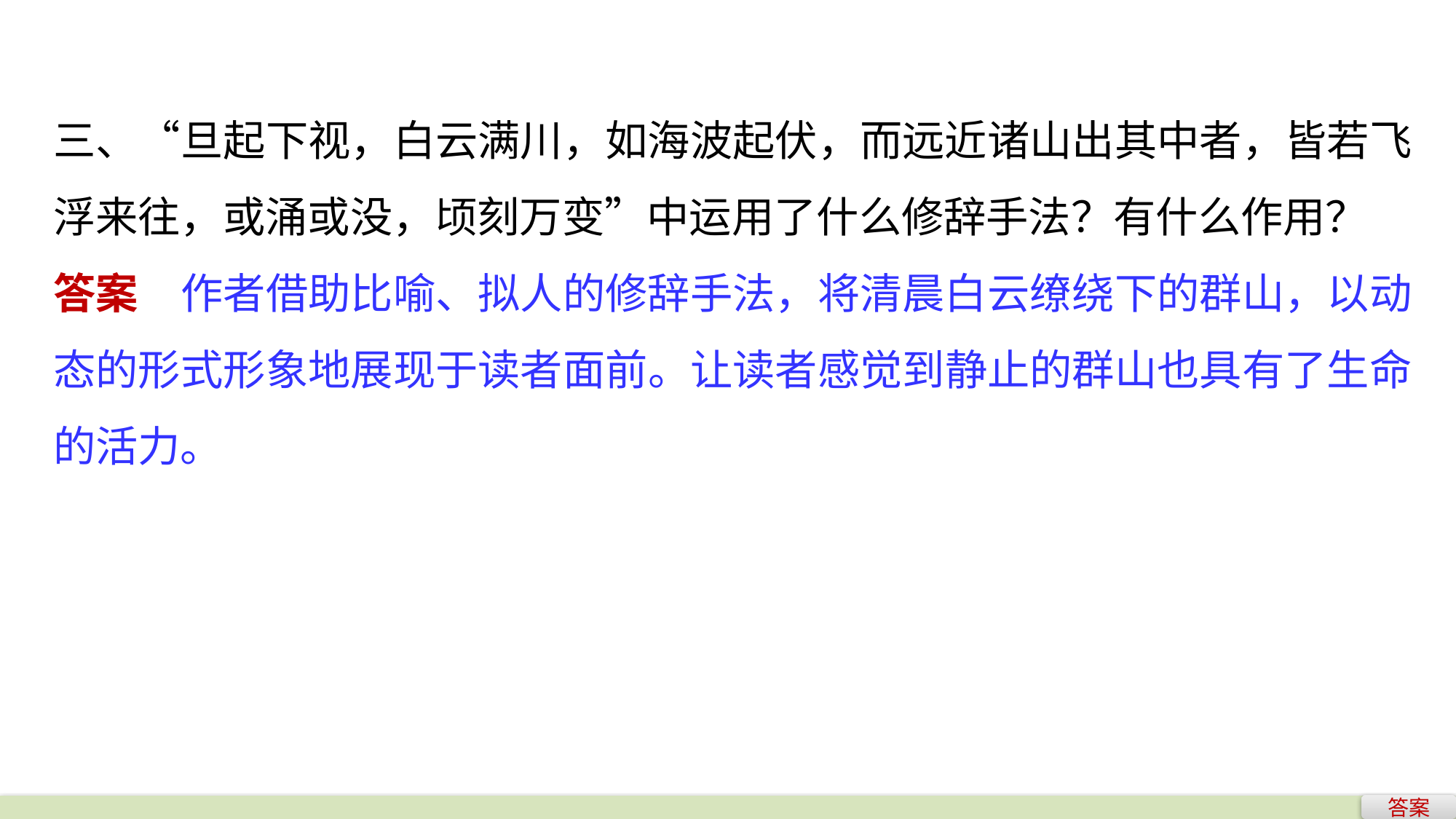

三、“旦起下视，白云满川，如海波起伏，而远近诸山出其中者，皆若飞浮来往，或涌或没，顷刻万变”中运用了什么修辞手法？有什么作用？
答案　作者借助比喻、拟人的修辞手法，将清晨白云缭绕下的群山，以动态的形式形象地展现于读者面前。让读者感觉到静止的群山也具有了生命的活力。
答案